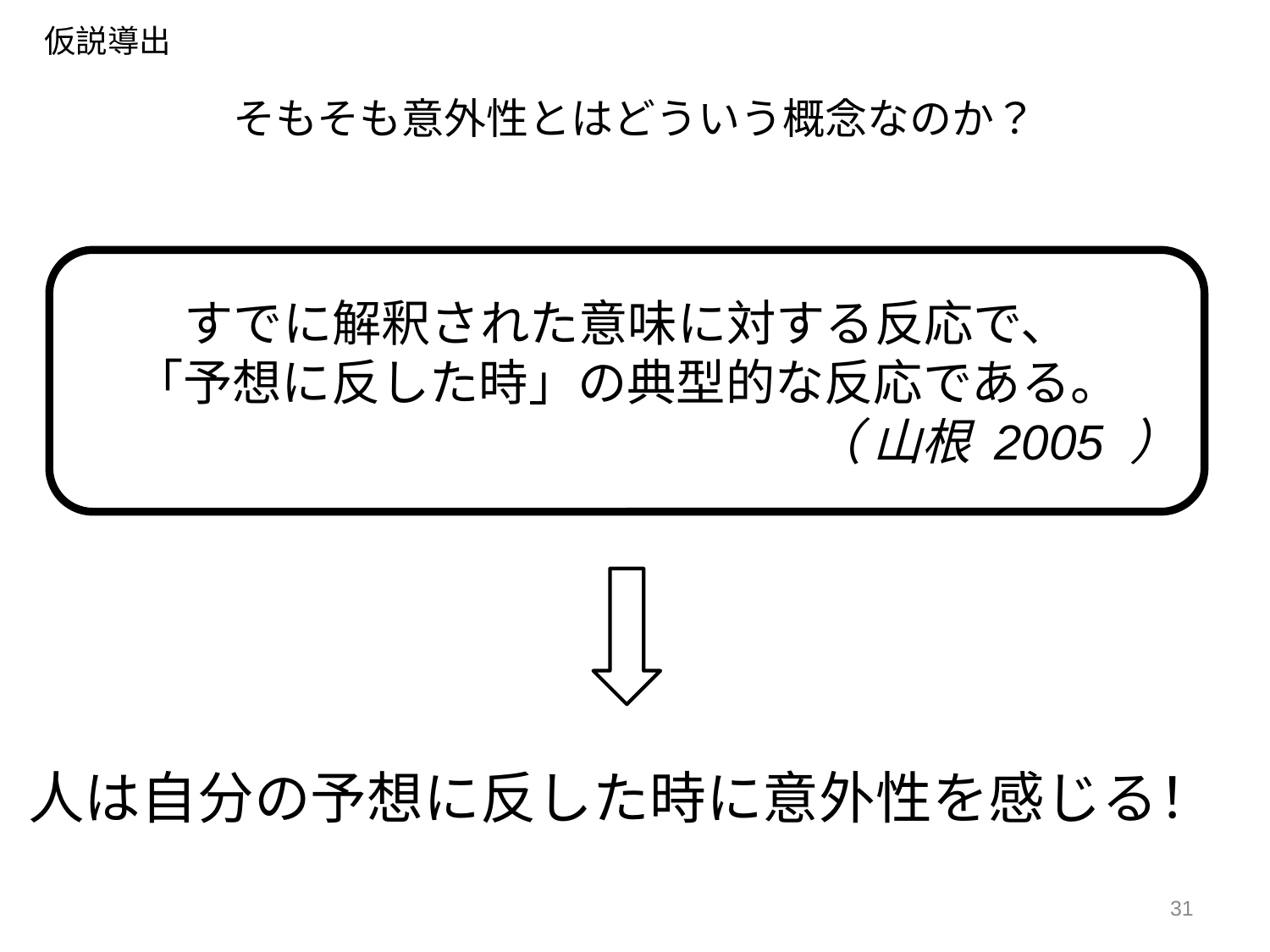

仮説導出
# そもそも意外性とはどういう概念なのか？
すでに解釈された意味に対する反応で、
「予想に反した時」の典型的な反応である。
（ 山根 2005 ）

人は自分の予想に反した時に意外性を感じる！
31